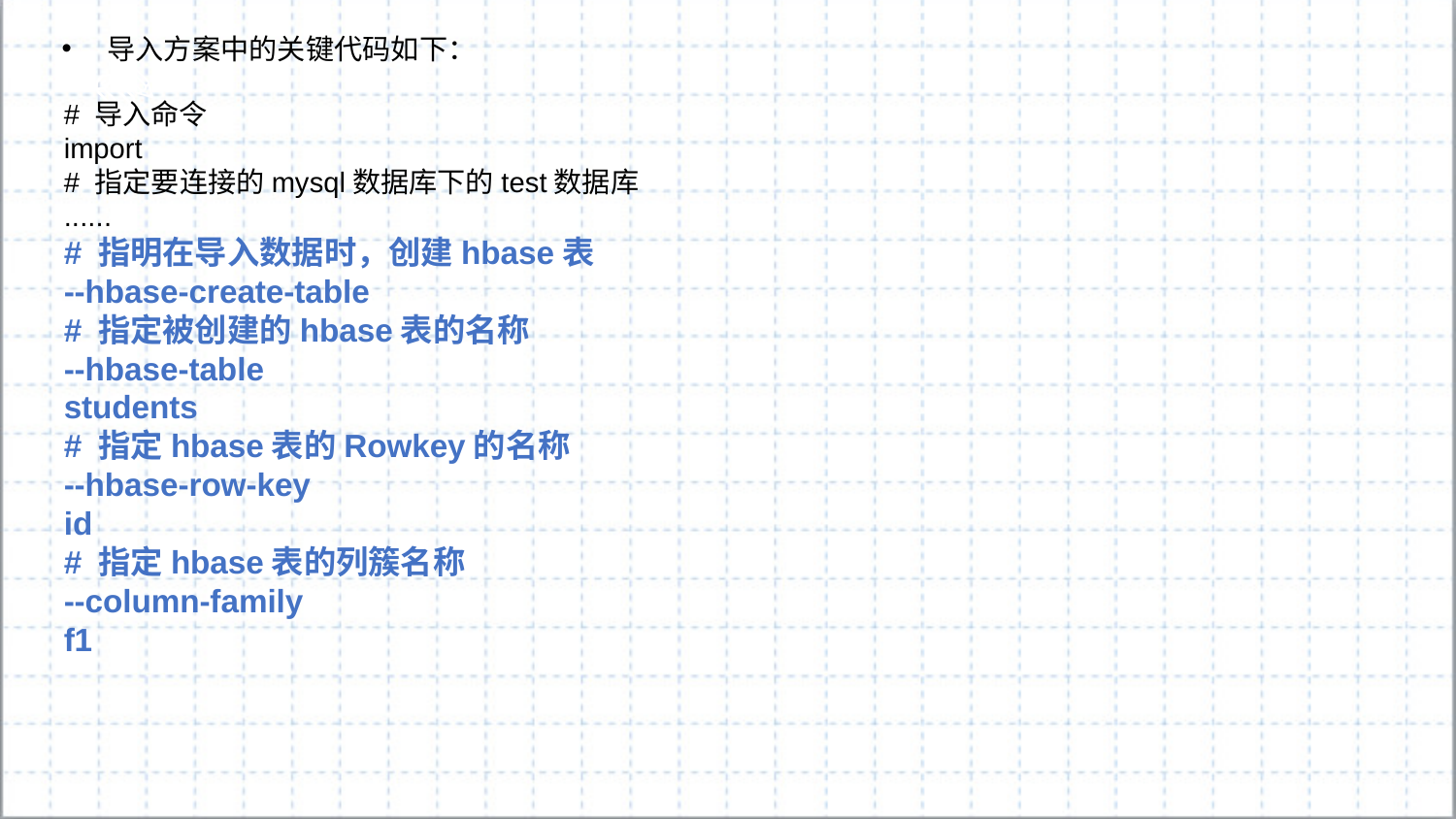

导入方案中的关键代码如下：
# 导入命令
import
# 指定要连接的mysql数据库下的test数据库
......
# 指明在导入数据时，创建hbase表
--hbase-create-table
# 指定被创建的hbase表的名称
--hbase-table
students
# 指定hbase表的Rowkey的名称
--hbase-row-key
id
# 指定hbase表的列簇名称
--column-family
f1